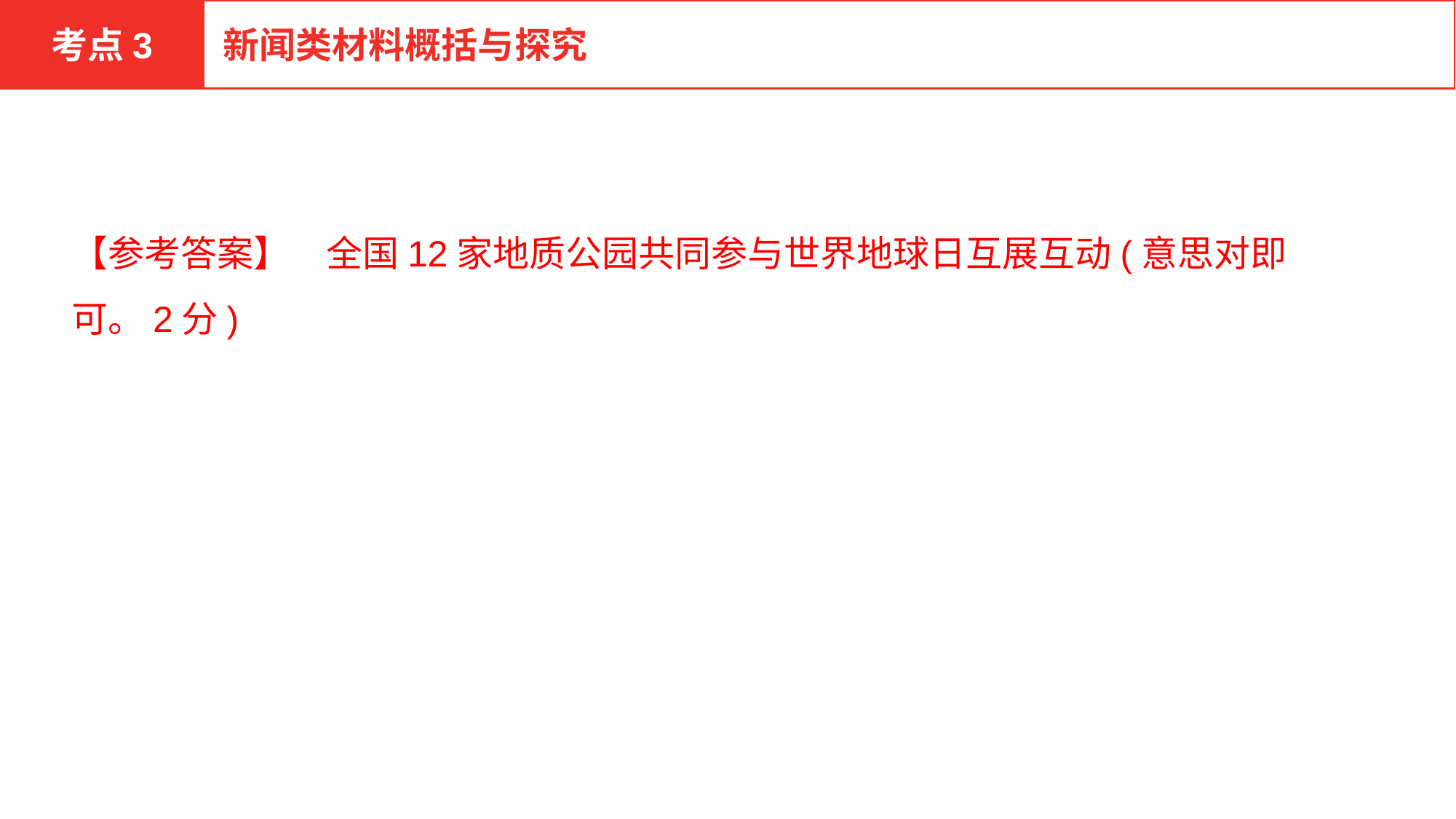

考点3
新闻类材料概括与探究
【参考答案】　全国12家地质公园共同参与世界地球日互展互动(意思对即可。2分)